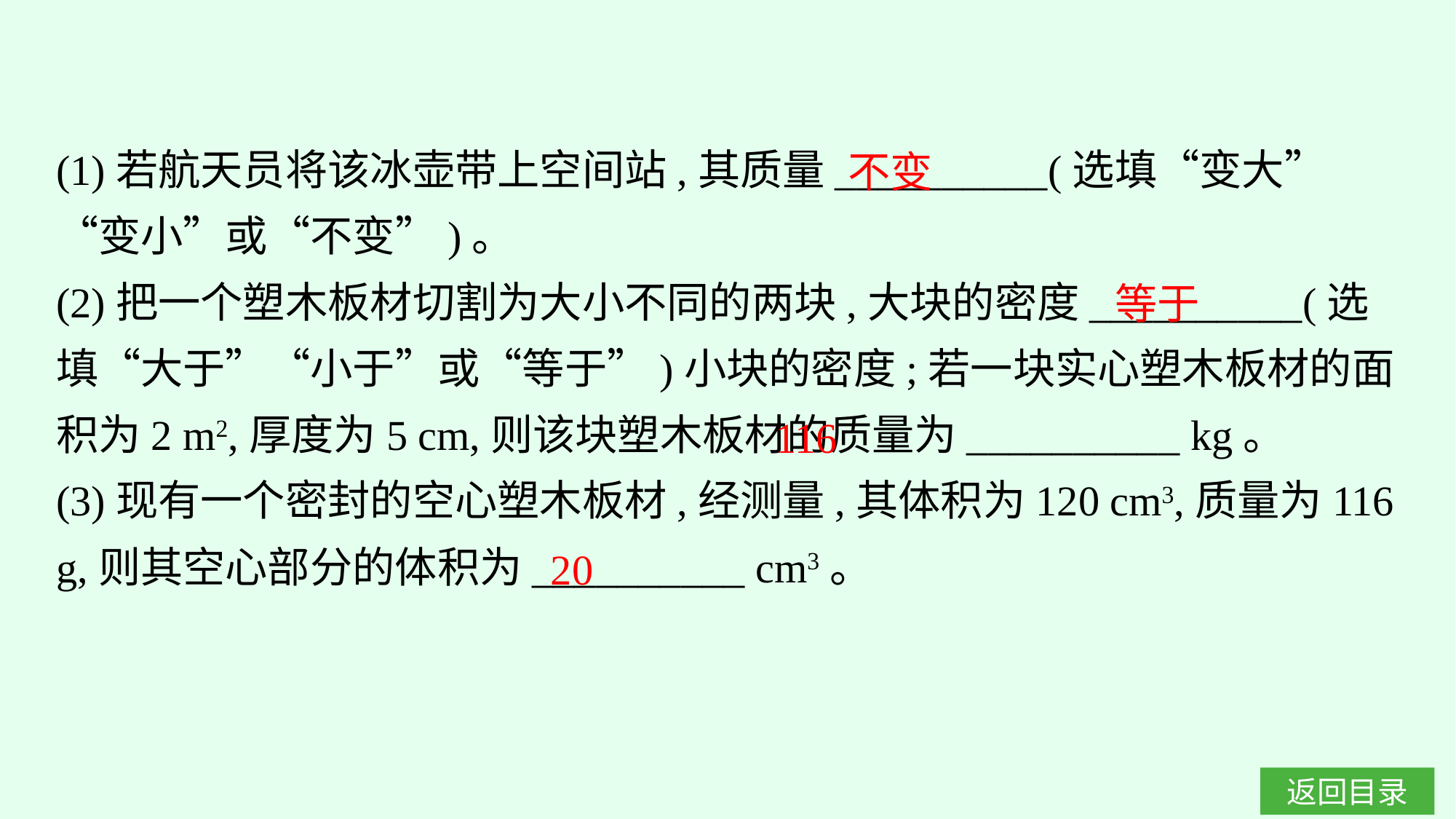

(1)若航天员将该冰壶带上空间站,其质量__________(选填“变大”“变小”或“不变”)。
(2)把一个塑木板材切割为大小不同的两块,大块的密度__________(选填“大于”“小于”或“等于”)小块的密度;若一块实心塑木板材的面积为2 m2,厚度为5 cm,则该块塑木板材的质量为__________ kg。
(3)现有一个密封的空心塑木板材,经测量,其体积为120 cm3,质量为116 g,则其空心部分的体积为__________ cm3。
不变
等于
116
20